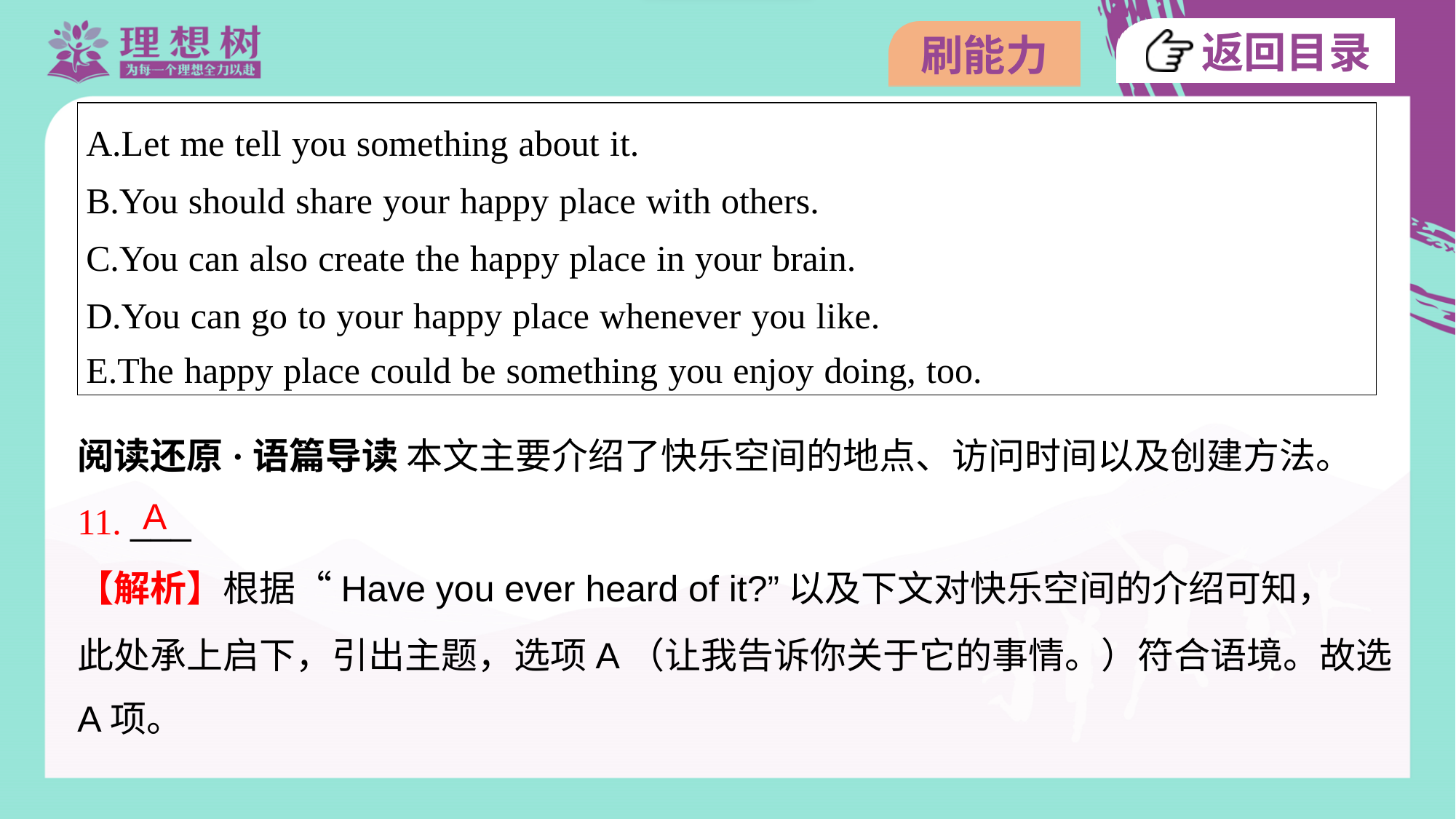

| A.Let me tell you something about it. B.You should share your happy place with others. C.You can also create the happy place in your brain. D.You can go to your happy place whenever you like. E.The happy place could be something you enjoy doing, too. |
| --- |
阅读还原·语篇导读 本文主要介绍了快乐空间的地点、访问时间以及创建方法。
A
11. ___
【解析】根据“Have you ever heard of it?”以及下文对快乐空间的介绍可知，
此处承上启下，引出主题，选项A（让我告诉你关于它的事情。）符合语境。故选
A项。